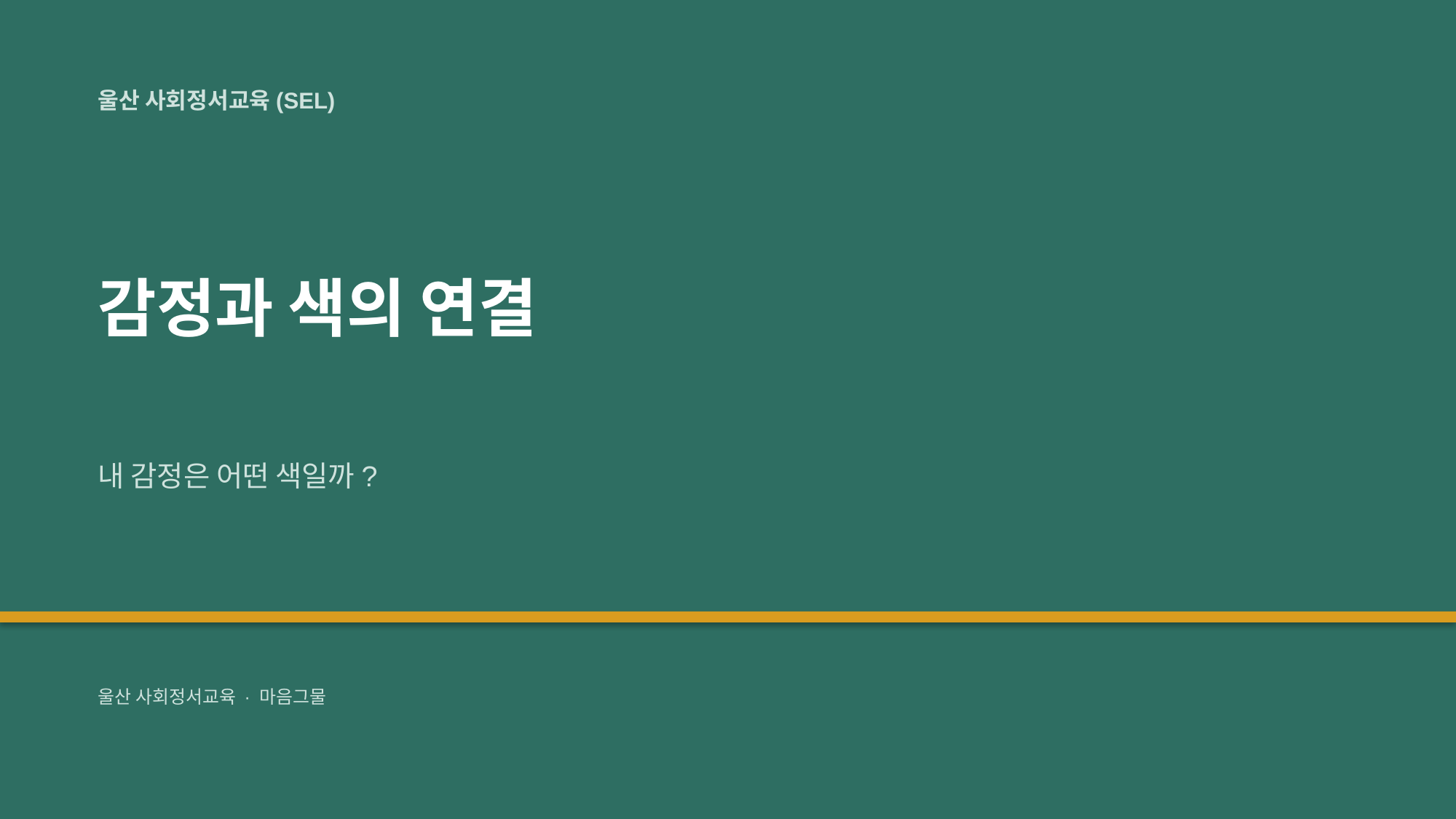

울산 사회정서교육(SEL)
감정과 색의 연결
내 감정은 어떤 색일까?

울산 사회정서교육 · 마음그물